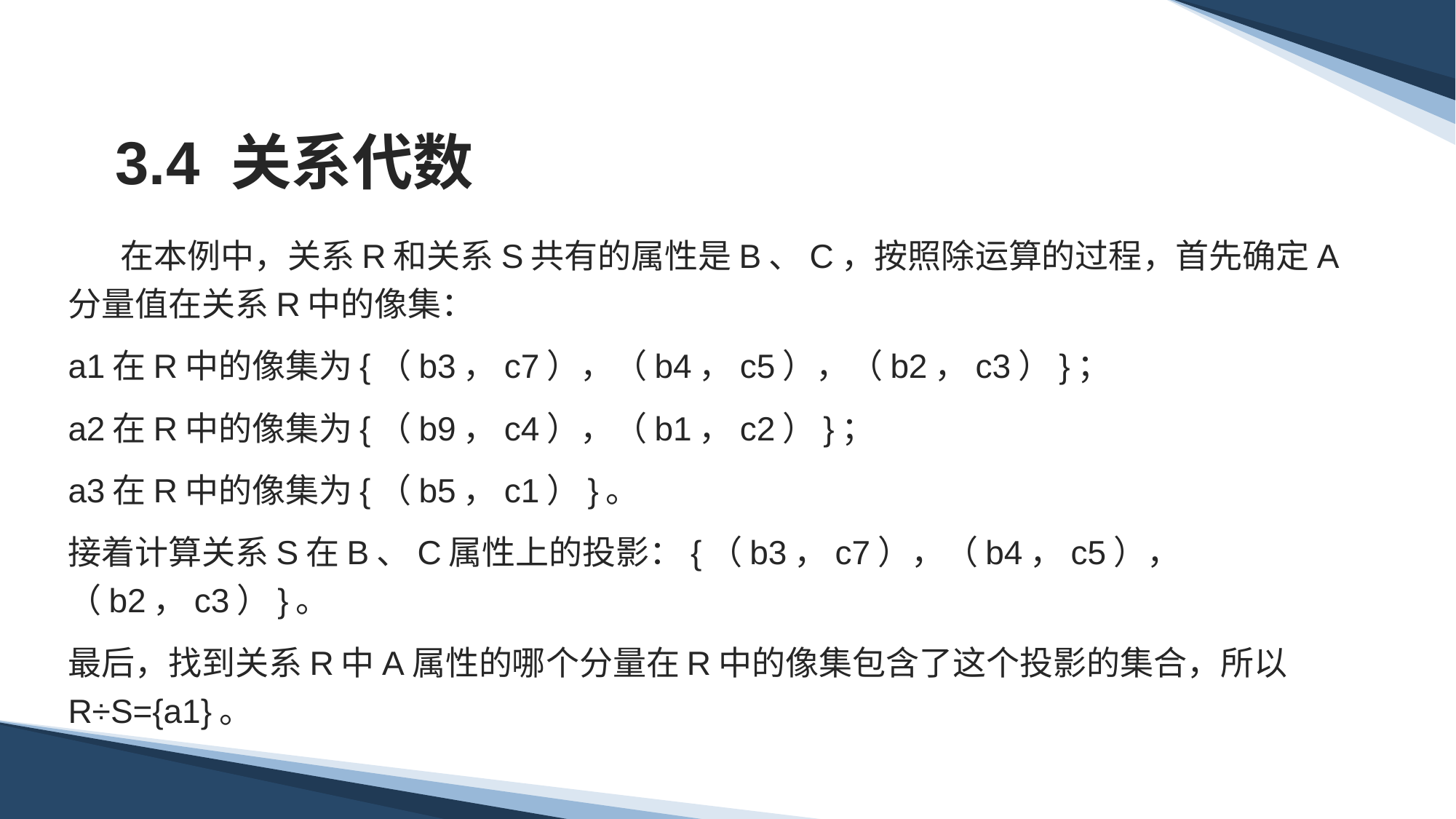

# 3.4 关系代数
      在本例中，关系R和关系S共有的属性是B、C，按照除运算的过程，首先确定A分量值在关系R中的像集：
a1在R中的像集为{（b3，c7），（b4，c5），（b2，c3）}；
a2在R中的像集为{（b9，c4），（b1，c2）}；
a3在R中的像集为{（b5，c1）}。
接着计算关系S在B、C属性上的投影：{（b3，c7），（b4，c5），（b2，c3）}。
最后，找到关系R中A属性的哪个分量在R中的像集包含了这个投影的集合，所以R÷S={a1}。